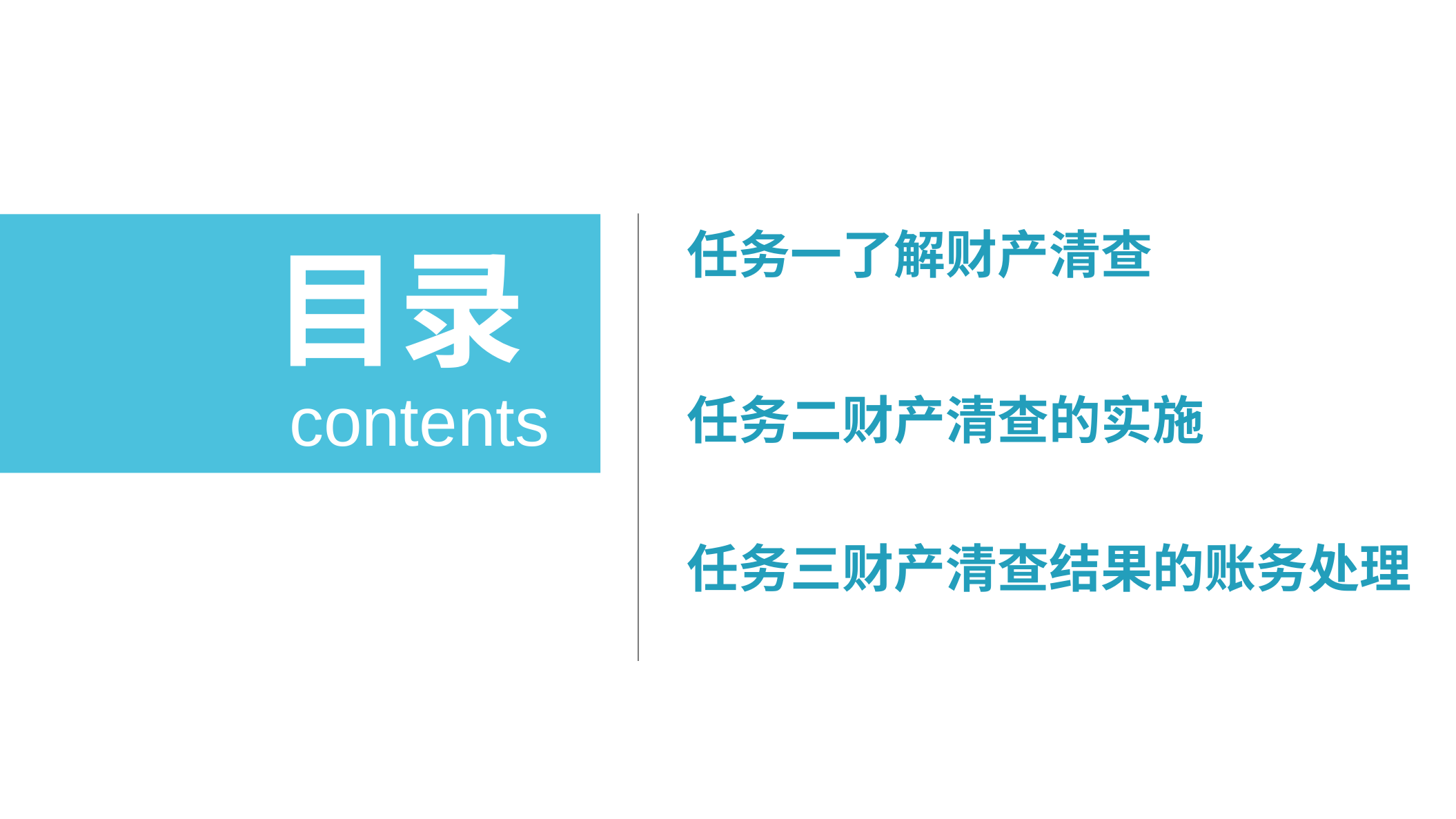

任务一了解财产清查
目录
contents
任务二财产清查的实施
任务三财产清查结果的账务处理